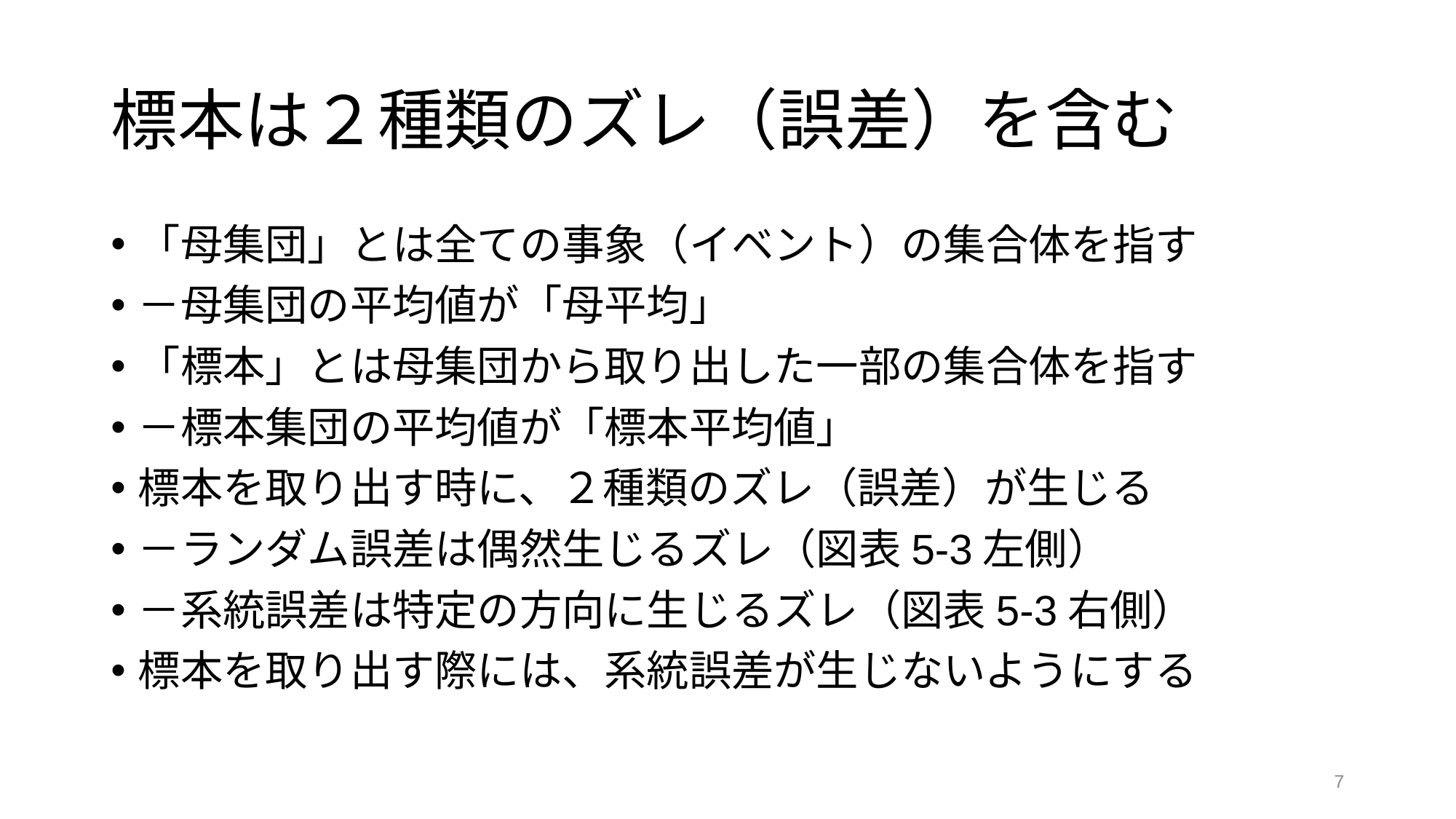

# 標本は２種類のズレ（誤差）を含む
「母集団」とは全ての事象（イベント）の集合体を指す
－母集団の平均値が「母平均」
「標本」とは母集団から取り出した一部の集合体を指す
－標本集団の平均値が「標本平均値」
標本を取り出す時に、２種類のズレ（誤差）が生じる
－ランダム誤差は偶然生じるズレ（図表5-3左側）
－系統誤差は特定の方向に生じるズレ（図表5-3右側）
標本を取り出す際には、系統誤差が生じないようにする
7